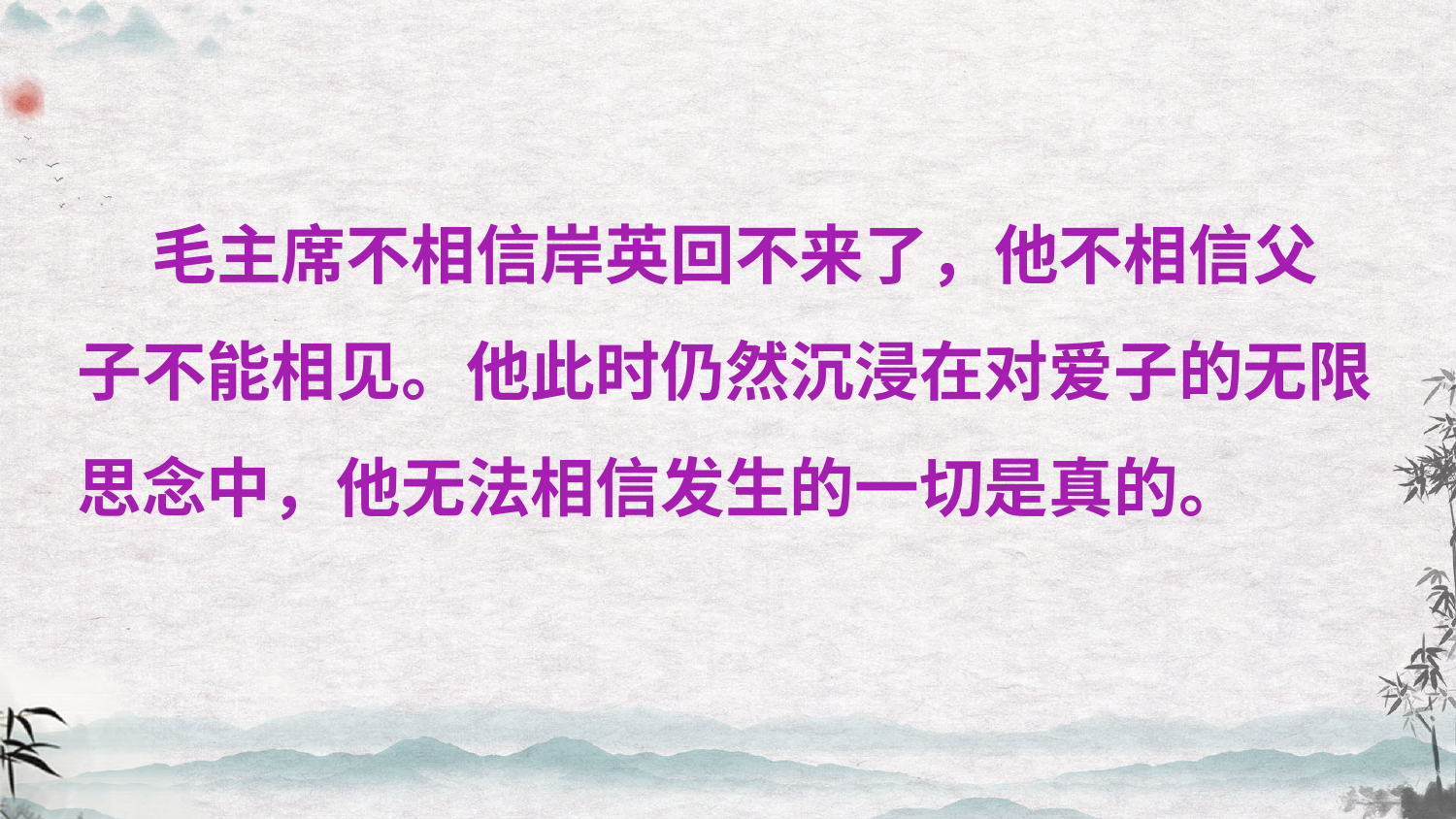

毛主席不相信岸英回不来了，他不相信父子不能相见。他此时仍然沉浸在对爱子的无限思念中，他无法相信发生的一切是真的。